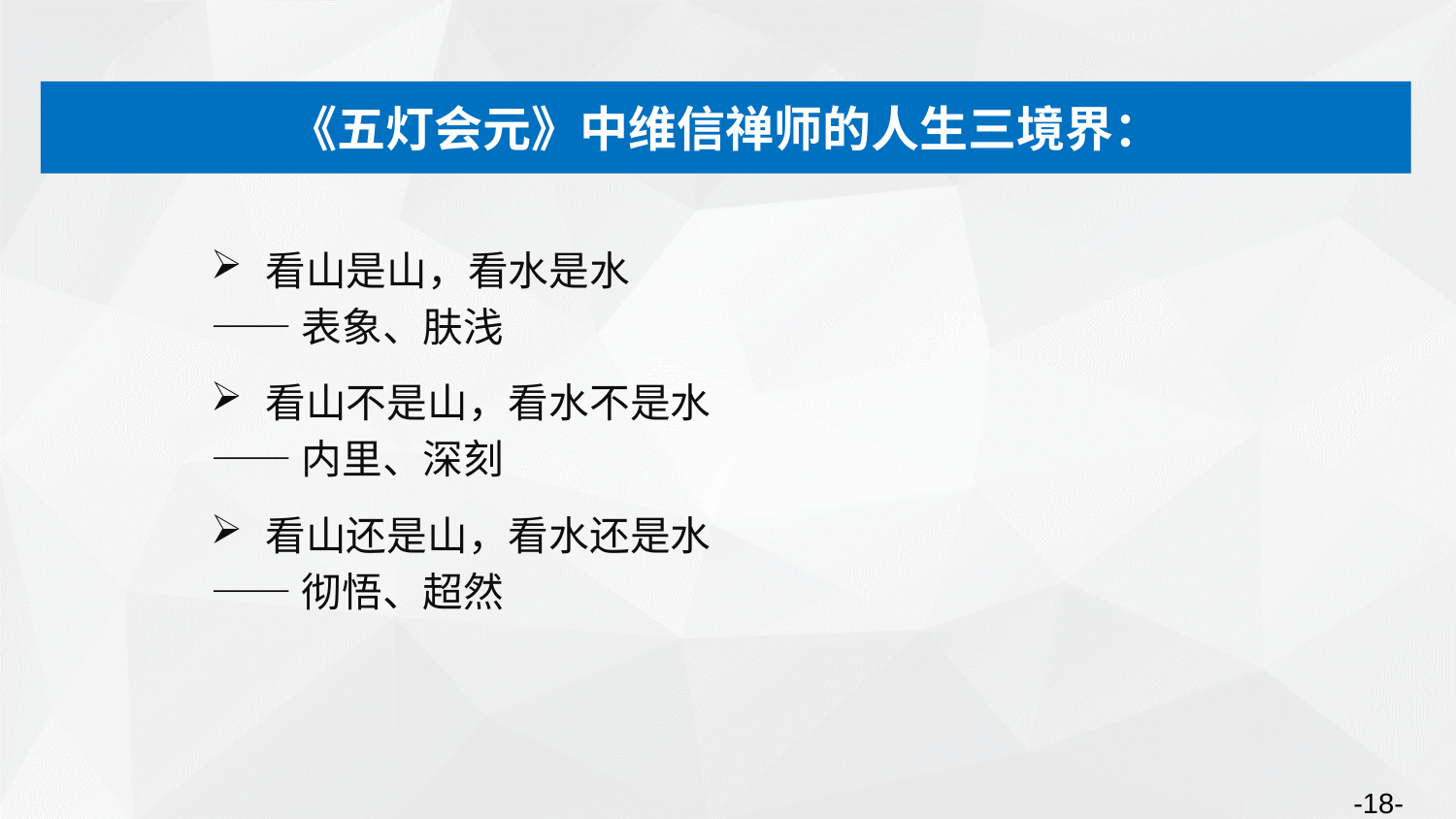

《五灯会元》中维信禅师的人生三境界：
看山是山，看水是水
——表象、肤浅
看山不是山，看水不是水
——内里、深刻
看山还是山，看水还是水
——彻悟、超然
-18-